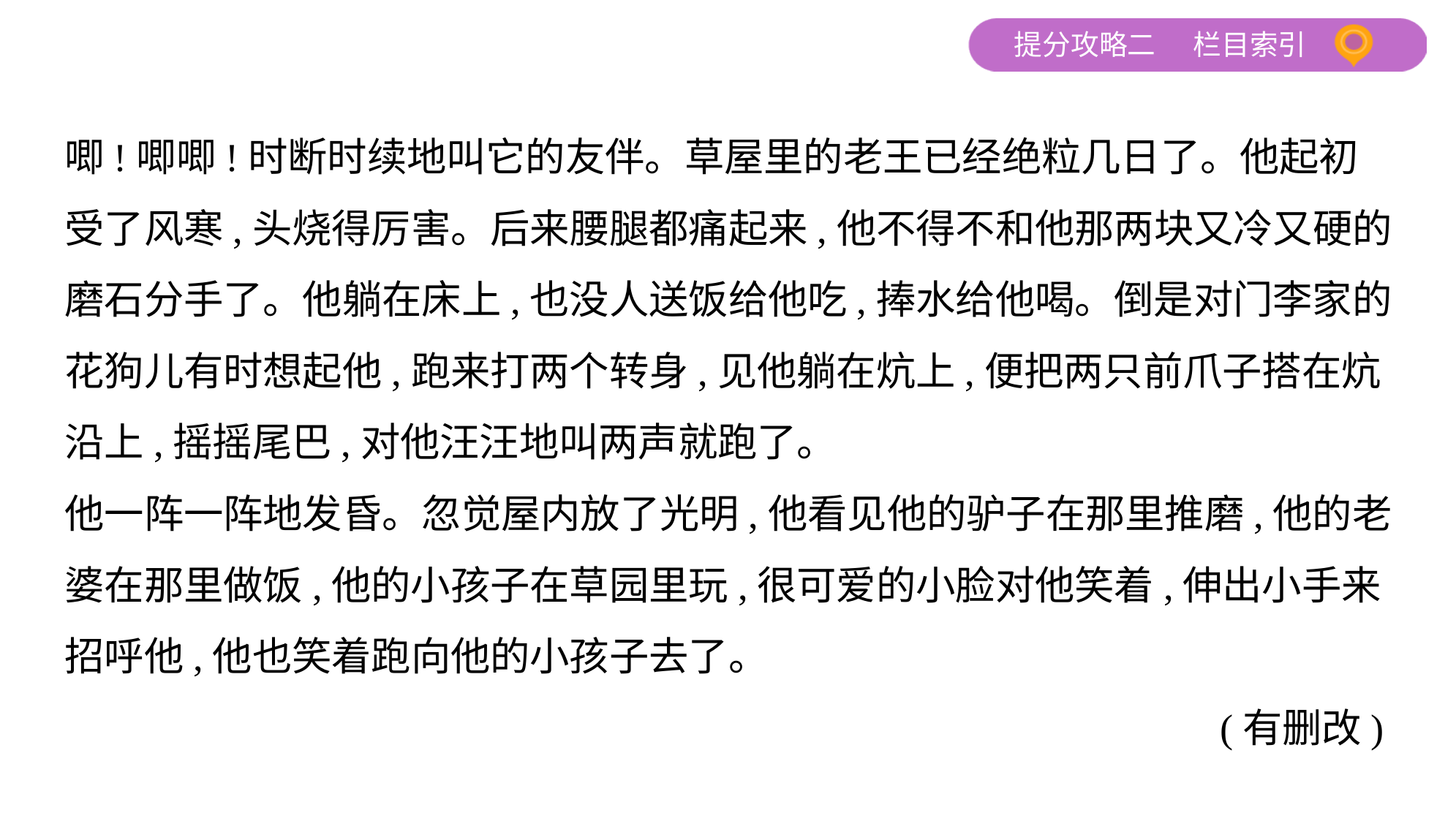

唧!唧唧!时断时续地叫它的友伴。草屋里的老王已经绝粒几日了。他起初受了风寒,头烧得厉害。后来腰腿都痛起来,他不得不和他那两块又冷又硬的磨石分手了。他躺在床上,也没人送饭给他吃,捧水给他喝。倒是对门李家的花狗儿有时想起他,跑来打两个转身,见他躺在炕上,便把两只前爪子搭在炕沿上,摇摇尾巴,对他汪汪地叫两声就跑了。
他一阵一阵地发昏。忽觉屋内放了光明,他看见他的驴子在那里推磨,他的老婆在那里做饭,他的小孩子在草园里玩,很可爱的小脸对他笑着,伸出小手来招呼他,他也笑着跑向他的小孩子去了。
                                                                                                                     (有删改)